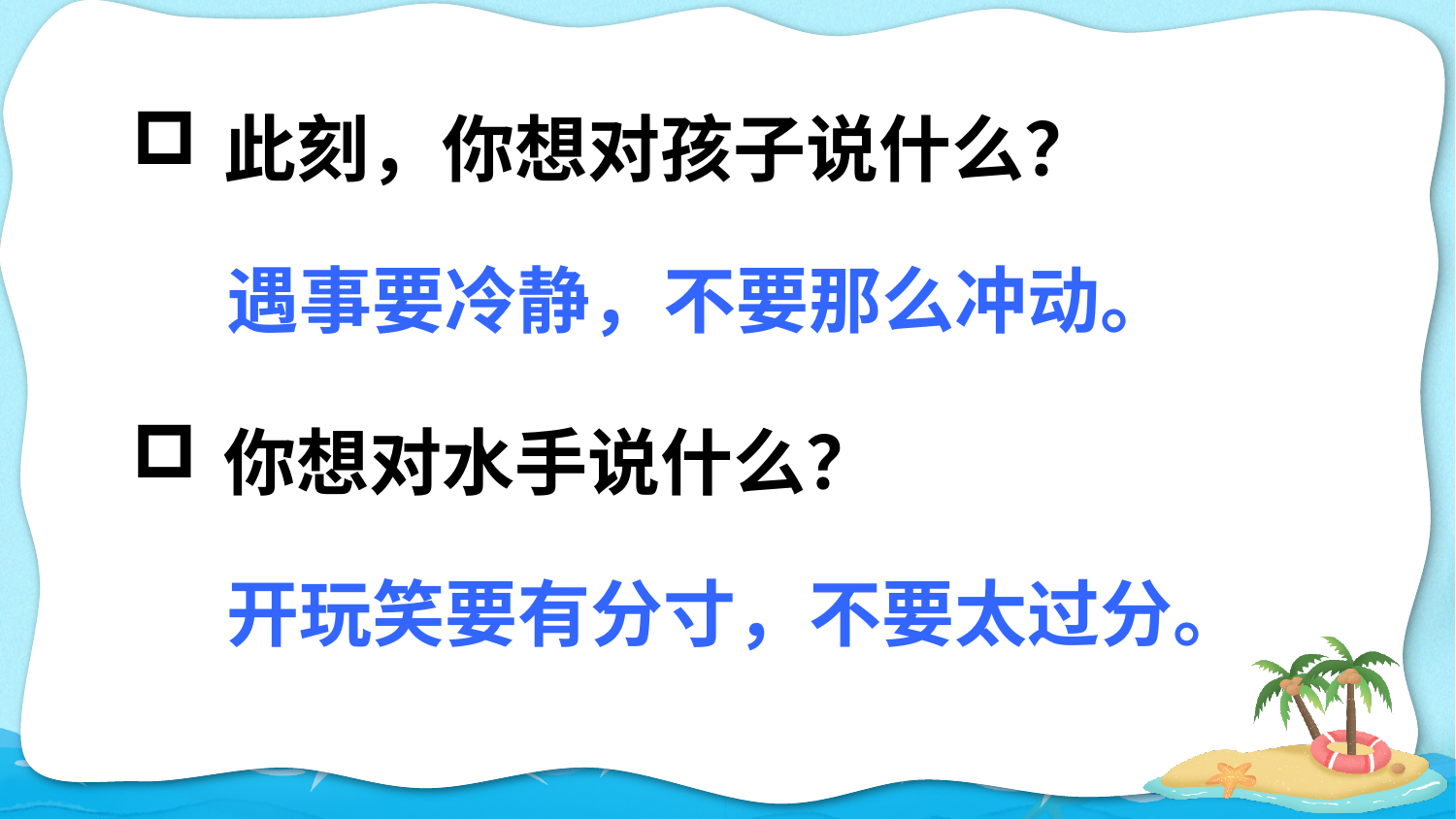

此刻，你想对孩子说什么？
遇事要冷静，不要那么冲动。
你想对水手说什么？
开玩笑要有分寸，不要太过分。